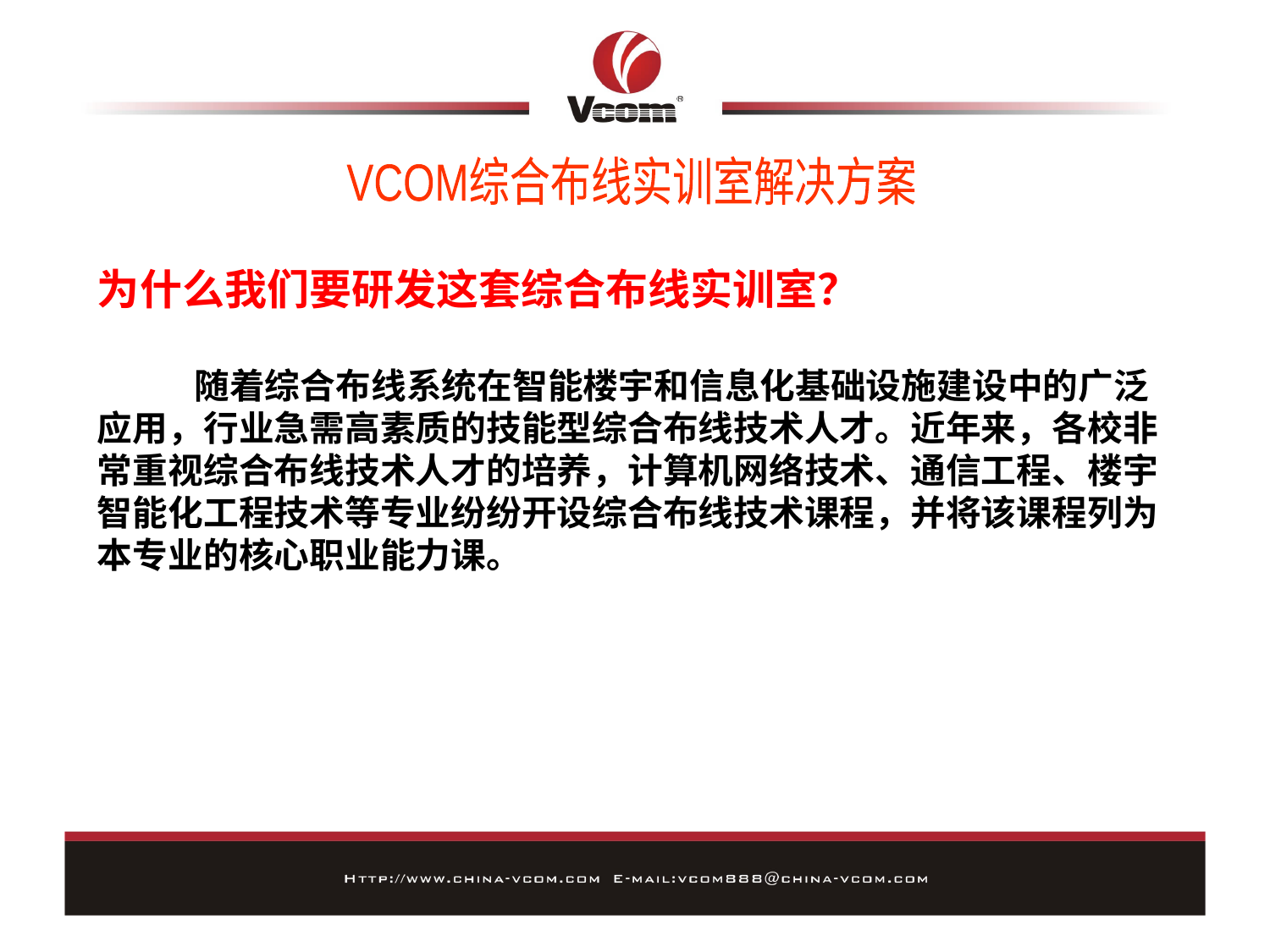

VCOM综合布线实训室解决方案
为什么我们要研发这套综合布线实训室？

           随着综合布线系统在智能楼宇和信息化基础设施建设中的广泛应用，行业急需高素质的技能型综合布线技术人才。近年来，各校非常重视综合布线技术人才的培养，计算机网络技术、通信工程、楼宇智能化工程技术等专业纷纷开设综合布线技术课程，并将该课程列为本专业的核心职业能力课。